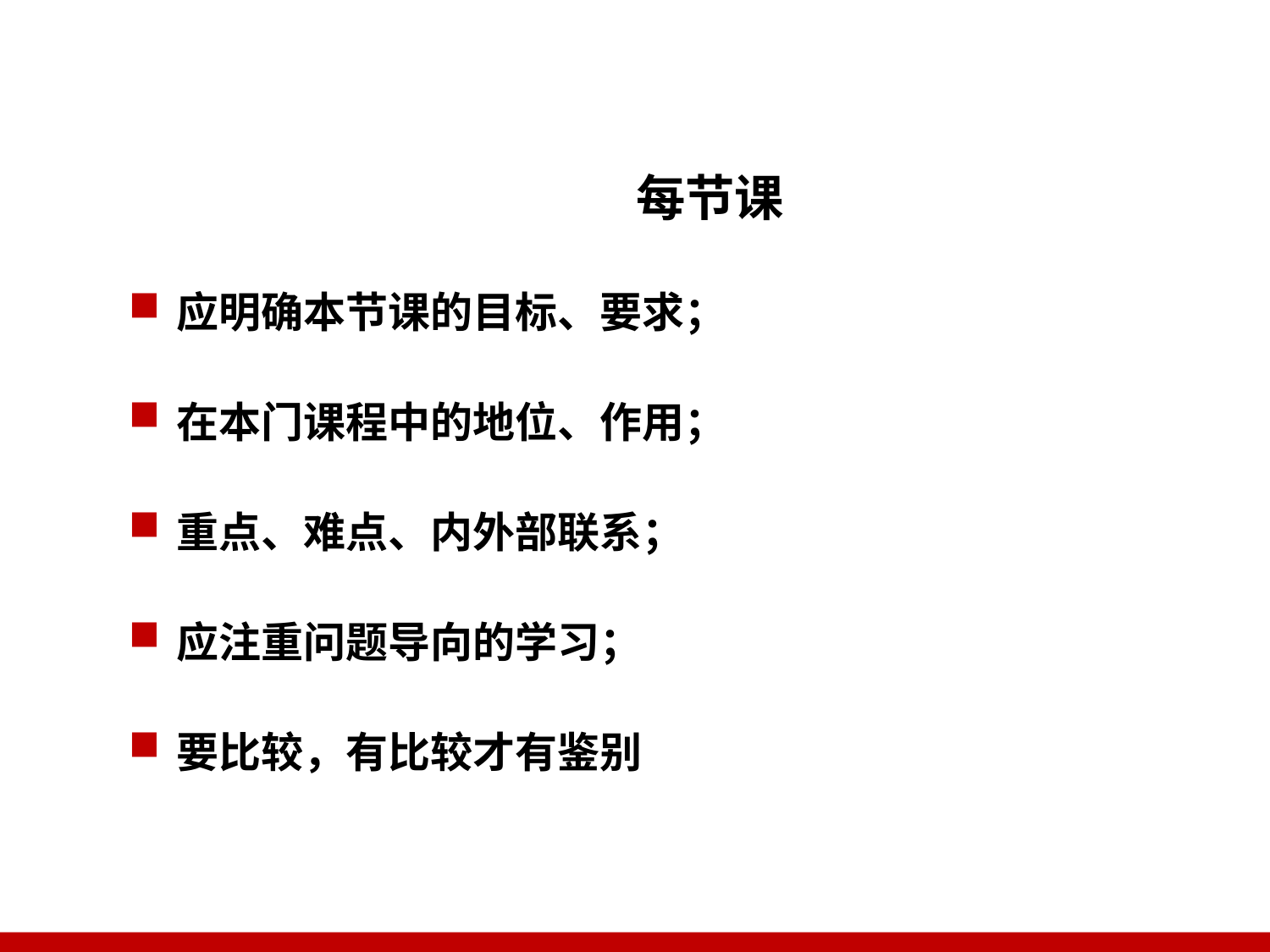

每节课
应明确本节课的目标、要求；
在本门课程中的地位、作用；
重点、难点、内外部联系；
应注重问题导向的学习；
要比较，有比较才有鉴别